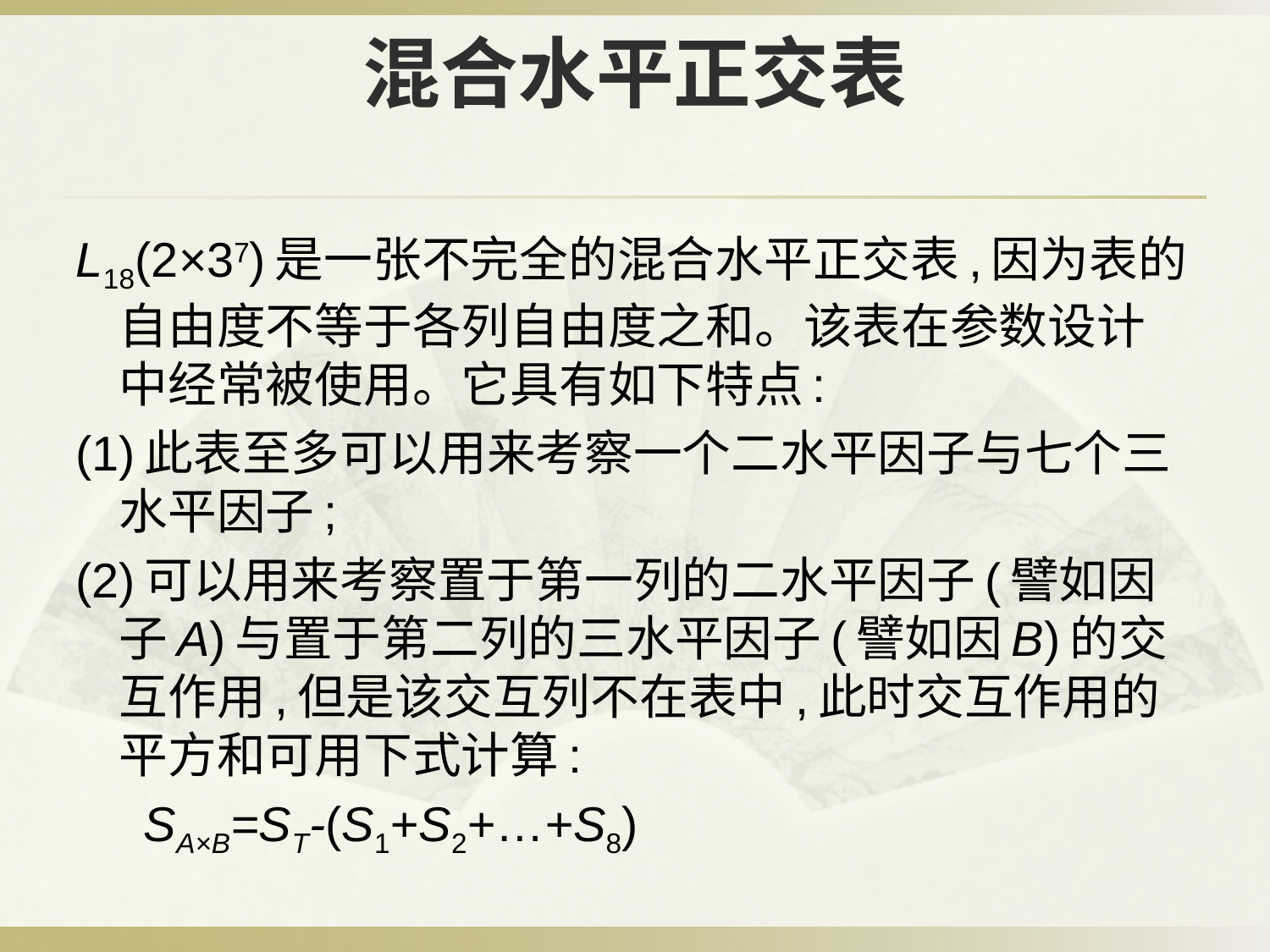

# 混合水平正交表
L18(2×37)是一张不完全的混合水平正交表,因为表的自由度不等于各列自由度之和。该表在参数设计中经常被使用。它具有如下特点:
(1)此表至多可以用来考察一个二水平因子与七个三水平因子;
(2)可以用来考察置于第一列的二水平因子(譬如因子A)与置于第二列的三水平因子(譬如因B)的交互作用,但是该交互列不在表中,此时交互作用的平方和可用下式计算:
     SA×B=ST-(S1+S2+…+S8)